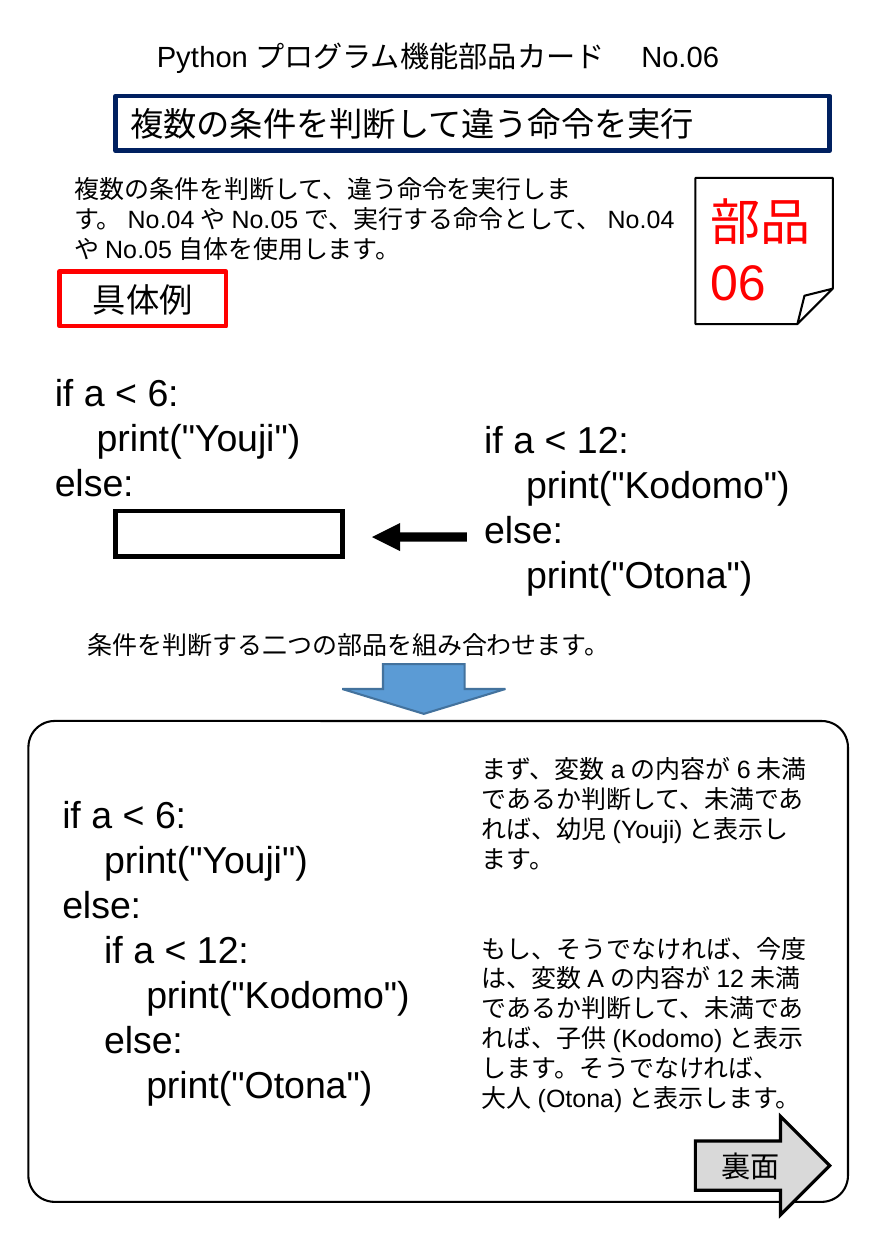

Pythonプログラム機能部品カード　No.06
複数の条件を判断して違う命令を実行
複数の条件を判断して、違う命令を実行します。No.04やNo.05で、実行する命令として、No.04やNo.05自体を使用します。

部品
06
具体例
if a < 6:
    print("Youji")
else:

if a < 12:
    print("Kodomo")
else:
    print("Otona")

条件を判断する二つの部品を組み合わせます。

まず、変数aの内容が6未満であるか判断して、未満であれば、幼児(Youji)と表示します。

もし、そうでなければ、今度は、変数Aの内容が12未満であるか判断して、未満であれば、子供(Kodomo)と表示します。そうでなければ、
大人(Otona)と表示します。
if a < 6:
    print("Youji")
else:
    if a < 12:
        print("Kodomo")
    else:
        print("Otona")
裏面